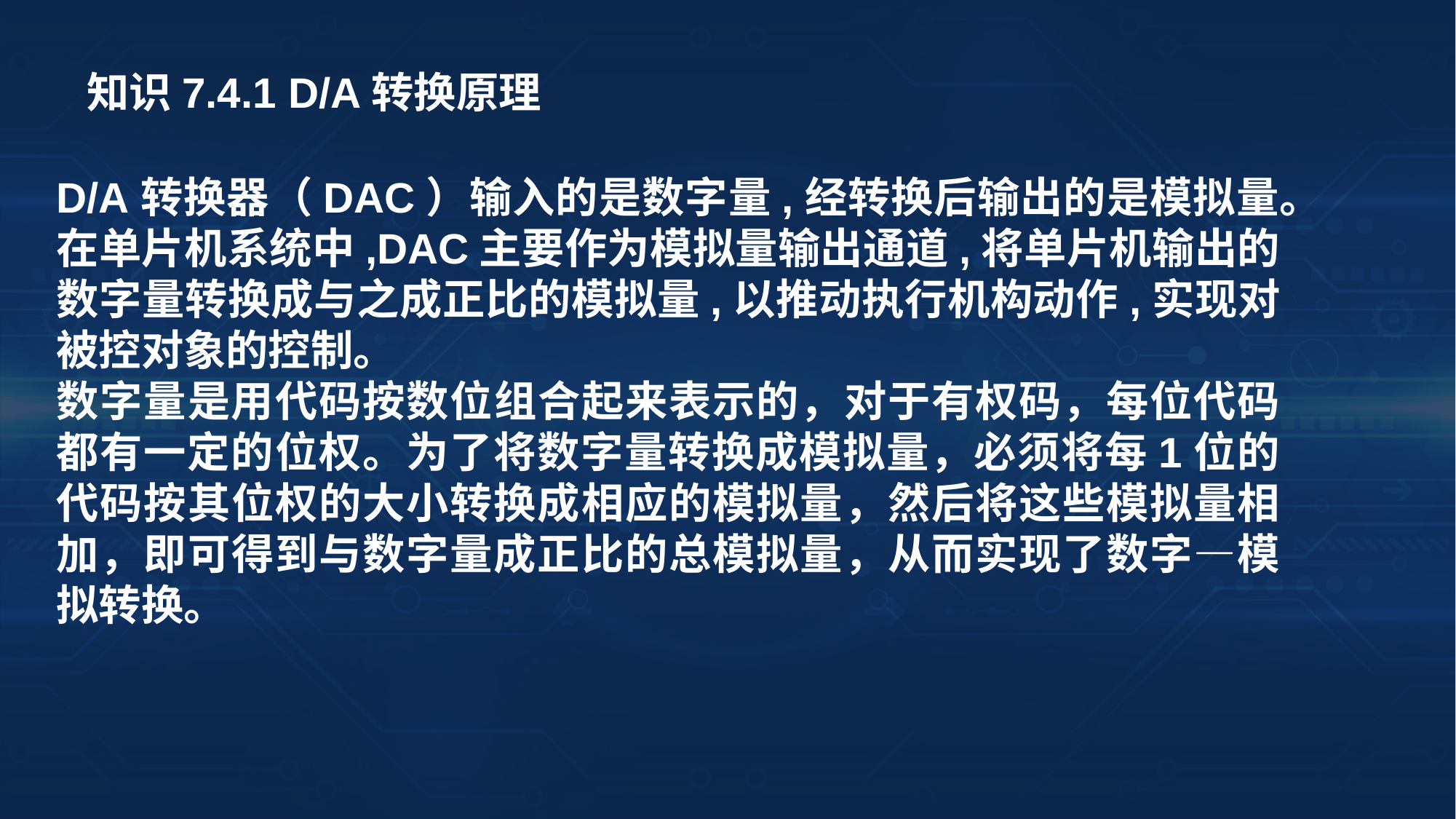

知识7.4.1 D/A转换原理
D/A转换器（DAC）输入的是数字量,经转换后输出的是模拟量。在单片机系统中,DAC主要作为模拟量输出通道,将单片机输出的数字量转换成与之成正比的模拟量,以推动执行机构动作,实现对被控对象的控制。
数字量是用代码按数位组合起来表示的，对于有权码，每位代码都有一定的位权。为了将数字量转换成模拟量，必须将每1位的代码按其位权的大小转换成相应的模拟量，然后将这些模拟量相加，即可得到与数字量成正比的总模拟量，从而实现了数字—模拟转换。